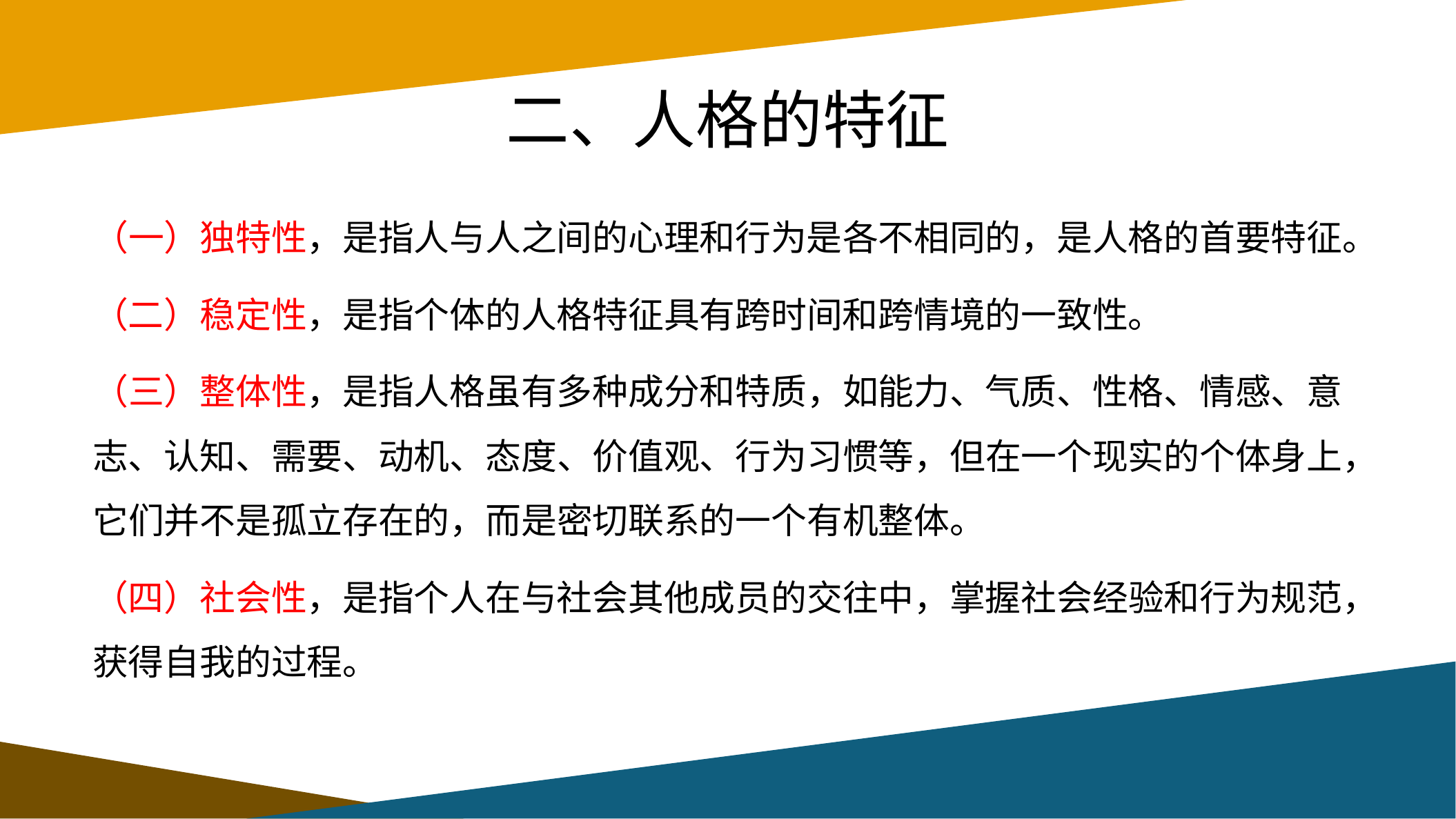

# 二、人格的特征
（一）独特性，是指人与人之间的心理和行为是各不相同的，是人格的首要特征。
（二）稳定性，是指个体的人格特征具有跨时间和跨情境的一致性。
（三）整体性，是指人格虽有多种成分和特质，如能力、气质、性格、情感、意志、认知、需要、动机、态度、价值观、行为习惯等，但在一个现实的个体身上，它们并不是孤立存在的，而是密切联系的一个有机整体。
（四）社会性，是指个人在与社会其他成员的交往中，掌握社会经验和行为规范，获得自我的过程。